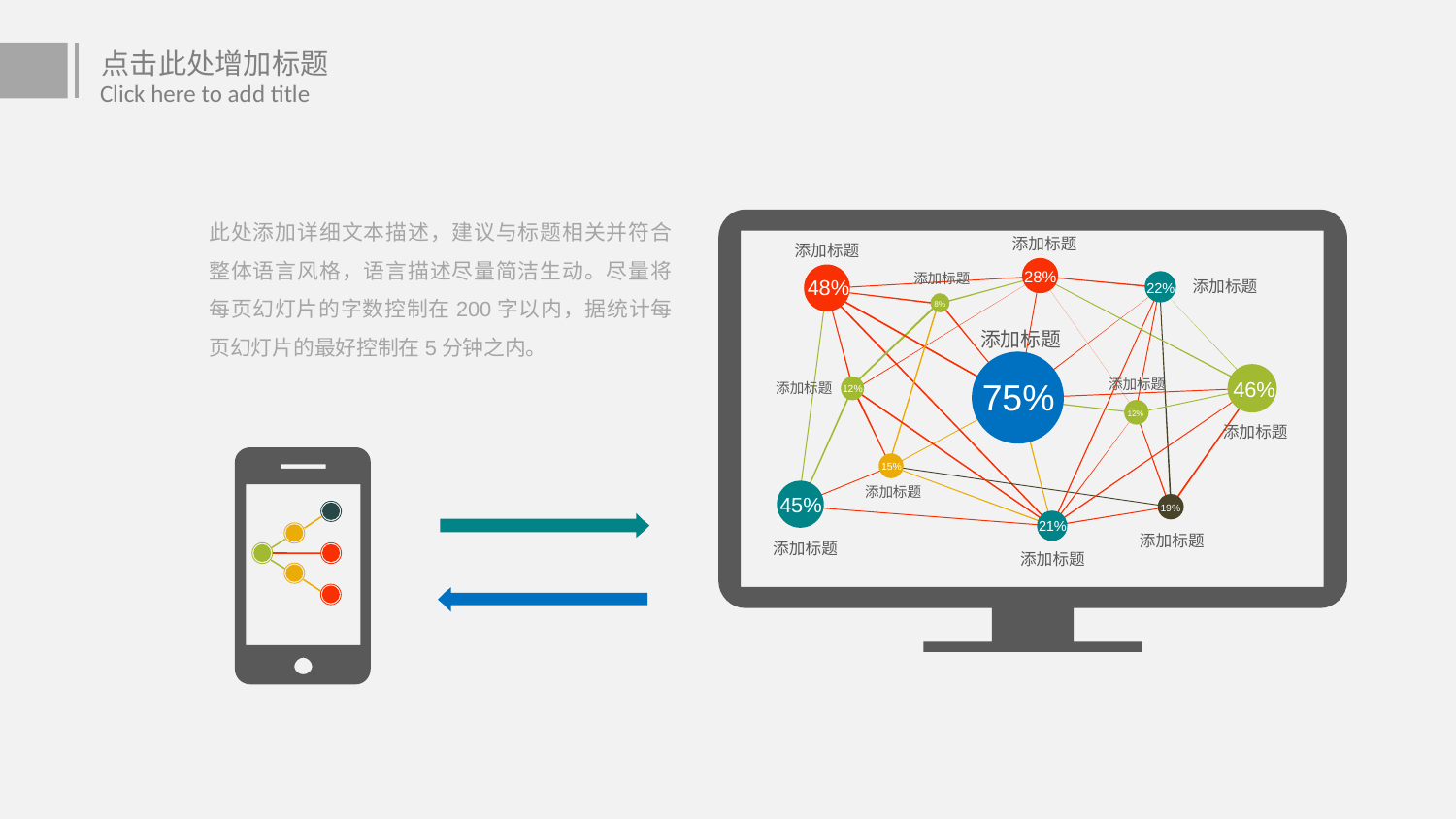

点击此处增加标题

Click here to add title
此处添加详细文本描述，建议与标题相关并符合整体语言风格，语言描述尽量简洁生动。尽量将每页幻灯片的字数控制在200字以内，据统计每页幻灯片的最好控制在5分钟之内。

添加标题
添加标题

28%
添加标题

48%
添加标题

22%

8%

添加标题

75%
添加标题
46%
添加标题
12%

12%

添加标题
15%

添加标题

45%

19%

21%

添加标题
添加标题
添加标题